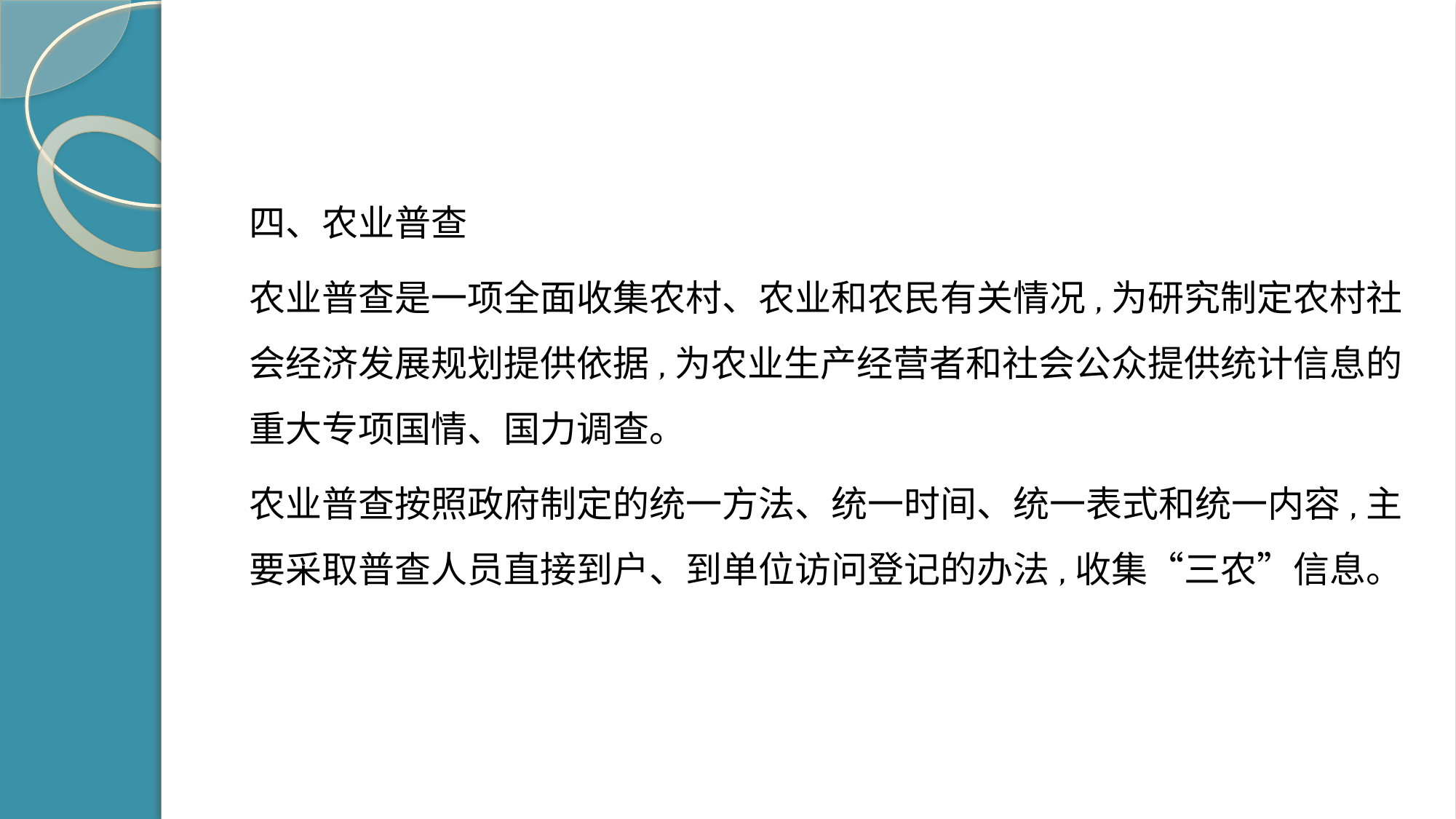

#
四、农业普查
农业普查是一项全面收集农村、农业和农民有关情况,为研究制定农村社会经济发展规划提供依据,为农业生产经营者和社会公众提供统计信息的重大专项国情、国力调查。
农业普查按照政府制定的统一方法、统一时间、统一表式和统一内容,主要采取普查人员直接到户、到单位访问登记的办法,收集“三农”信息。